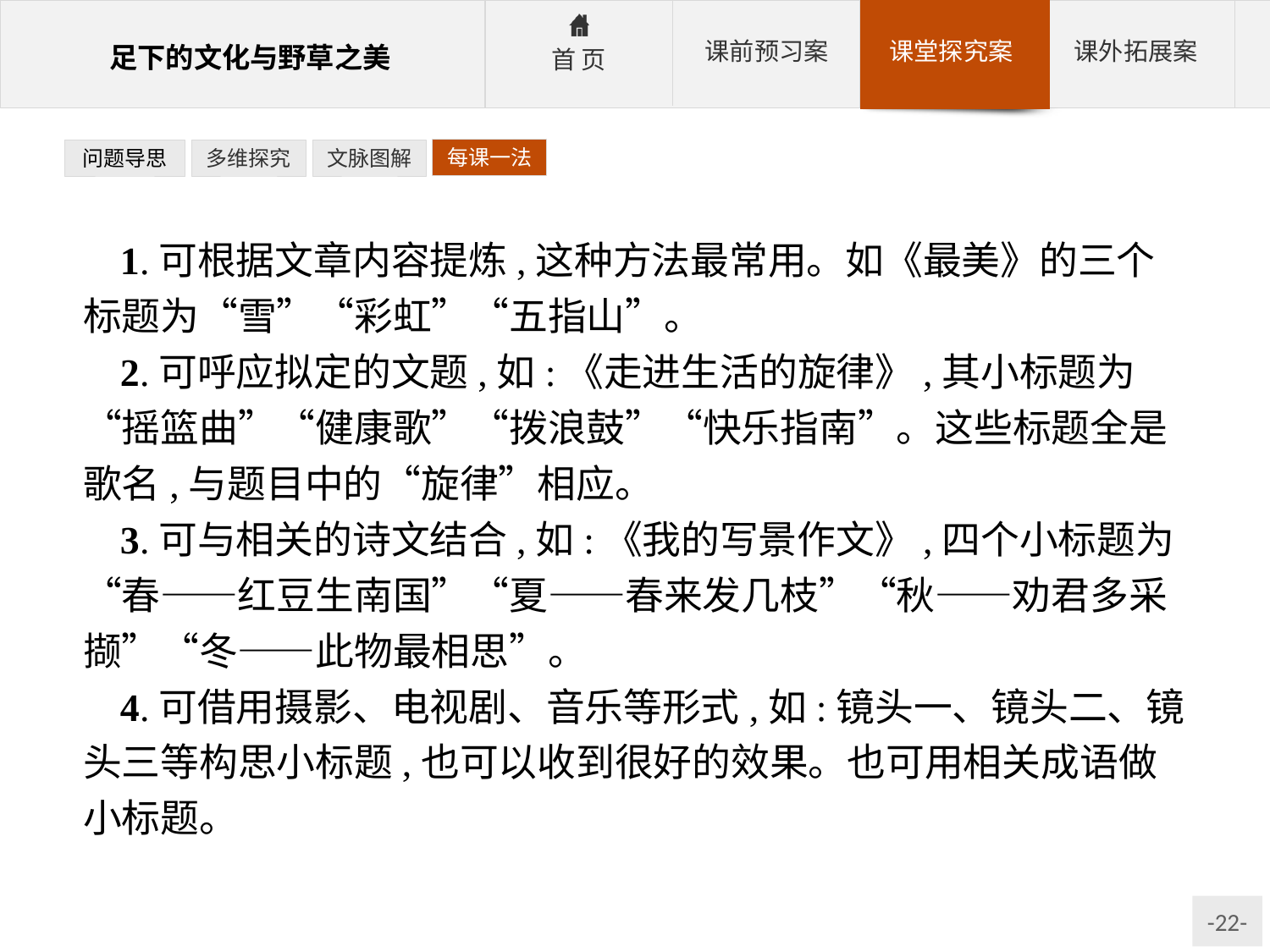

每课一法
问题导思
多维探究
文脉图解
1.可根据文章内容提炼,这种方法最常用。如《最美》的三个标题为“雪”“彩虹”“五指山”。
2.可呼应拟定的文题,如:《走进生活的旋律》,其小标题为“摇篮曲”“健康歌”“拨浪鼓”“快乐指南”。这些标题全是歌名,与题目中的“旋律”相应。
3.可与相关的诗文结合,如:《我的写景作文》,四个小标题为“春——红豆生南国”“夏——春来发几枝”“秋——劝君多采撷”“冬——此物最相思”。
4.可借用摄影、电视剧、音乐等形式,如:镜头一、镜头二、镜头三等构思小标题,也可以收到很好的效果。也可用相关成语做小标题。